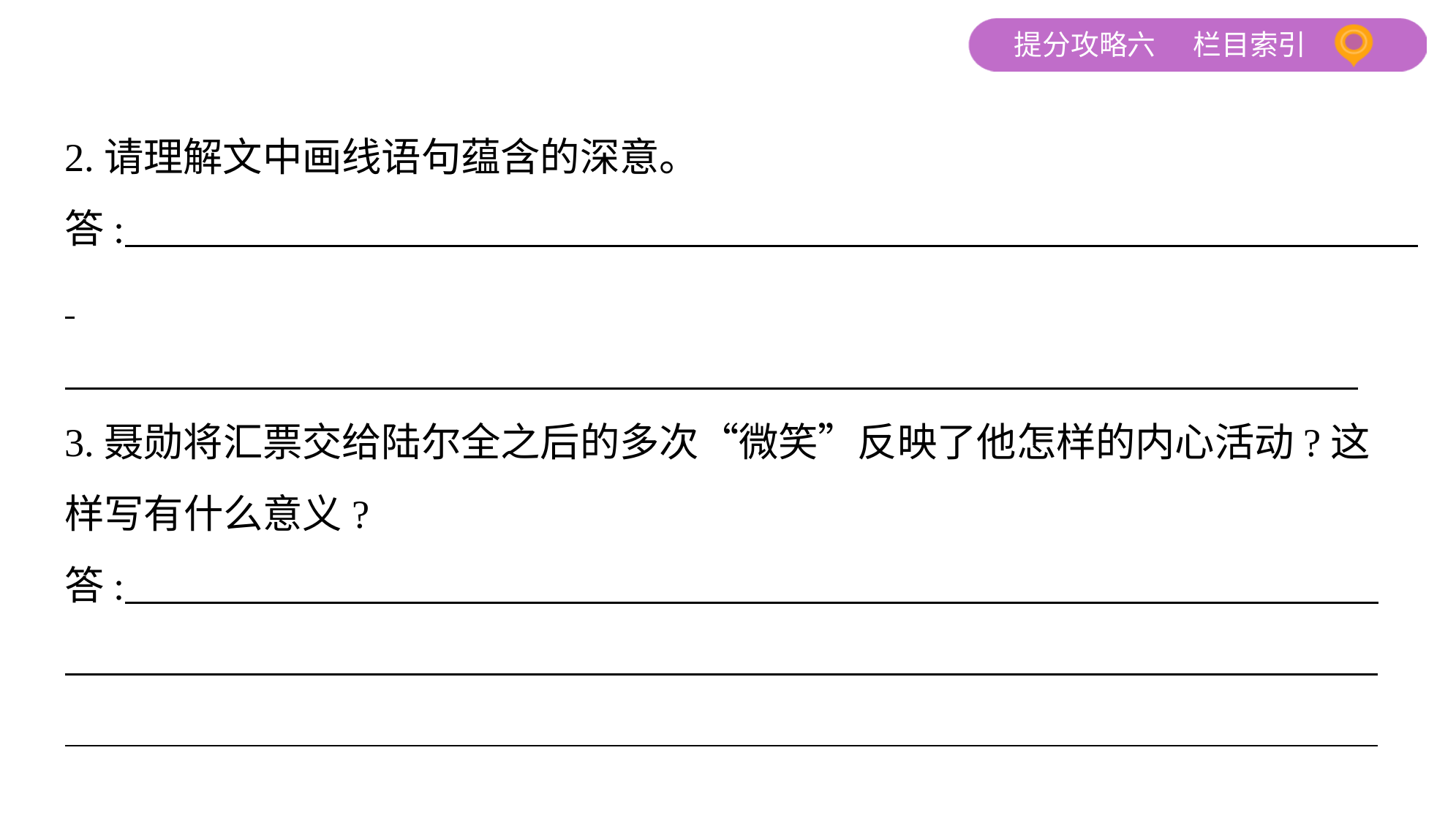

2.请理解文中画线语句蕴含的深意。
答:

3.聂勋将汇票交给陆尔全之后的多次“微笑”反映了他怎样的内心活动?这
样写有什么意义?
答: